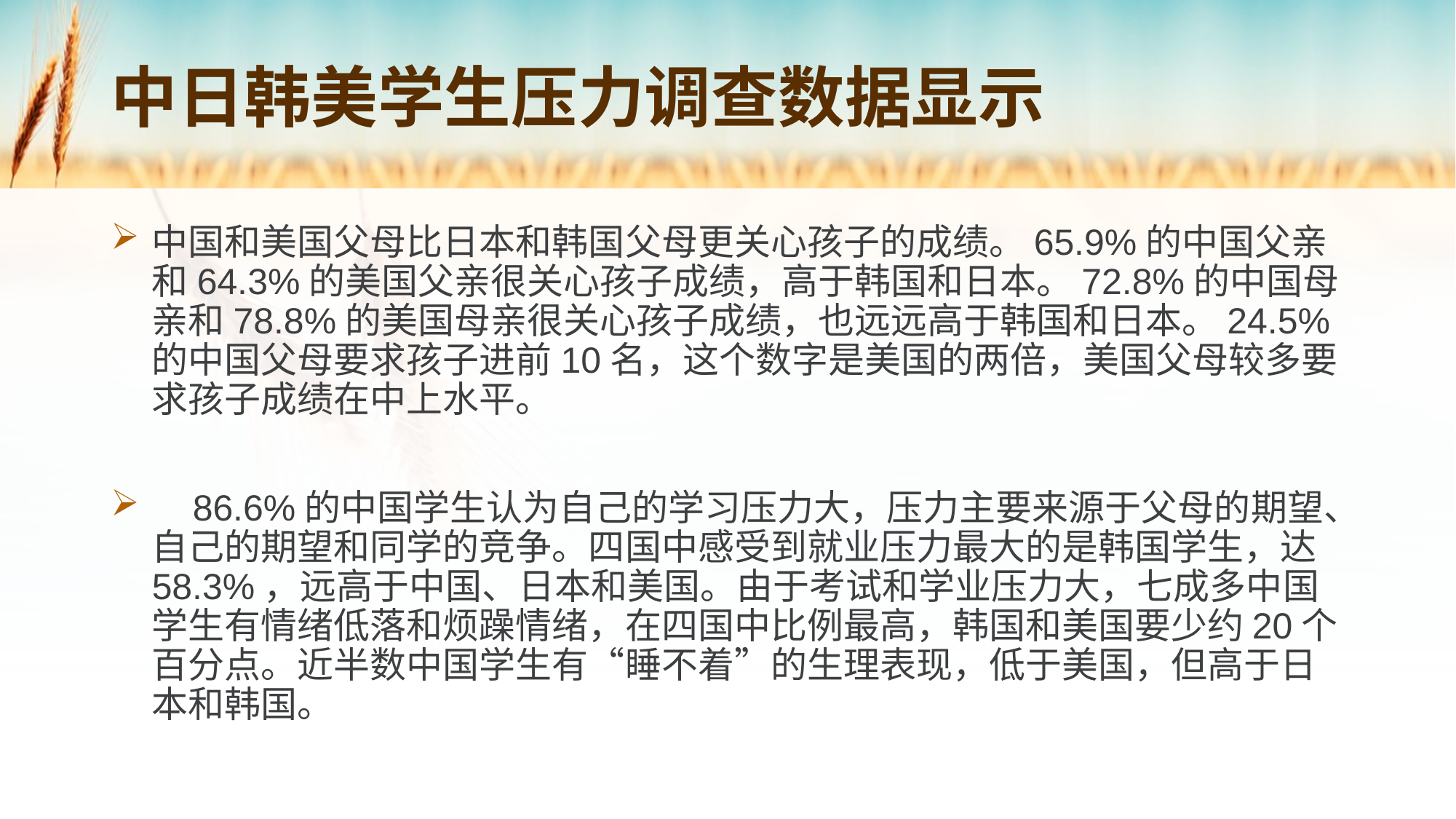

# 中日韩美学生压力调查数据显示
中国和美国父母比日本和韩国父母更关心孩子的成绩。65.9%的中国父亲和64.3%的美国父亲很关心孩子成绩，高于韩国和日本。72.8%的中国母亲和78.8%的美国母亲很关心孩子成绩，也远远高于韩国和日本。24.5%的中国父母要求孩子进前10名，这个数字是美国的两倍，美国父母较多要求孩子成绩在中上水平。

    86.6%的中国学生认为自己的学习压力大，压力主要来源于父母的期望、自己的期望和同学的竞争。四国中感受到就业压力最大的是韩国学生，达58.3%，远高于中国、日本和美国。由于考试和学业压力大，七成多中国学生有情绪低落和烦躁情绪，在四国中比例最高，韩国和美国要少约20个百分点。近半数中国学生有“睡不着”的生理表现，低于美国，但高于日本和韩国。